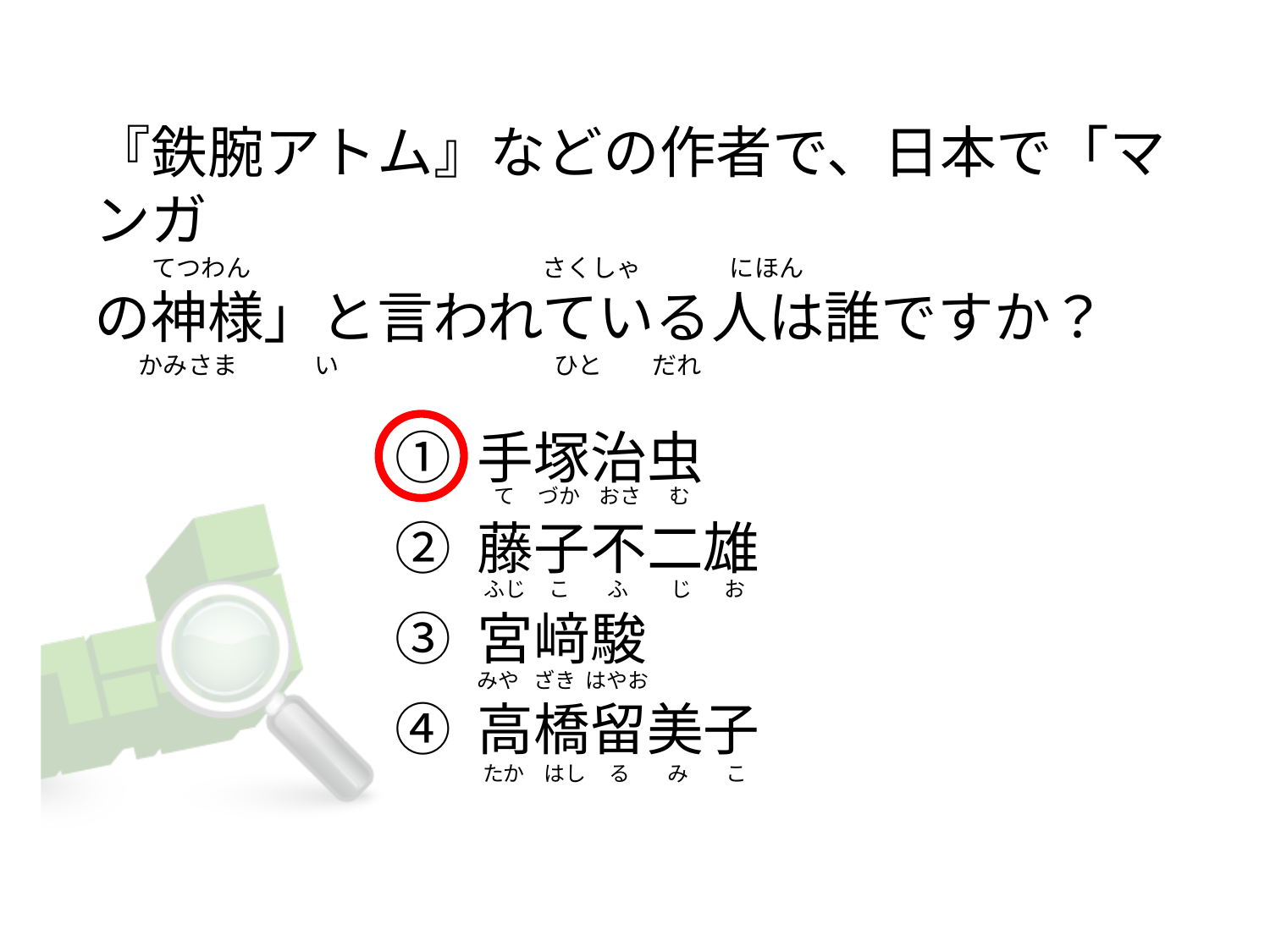

# 『鉄腕アトム』などの作者で、日本で「マンガ 　      てつわん                                                     さくしゃ                にほん の神様」と言われている人は誰ですか？         かみさま              い                                       ひと         だれ

① 手塚治虫
② 藤子不二雄
③ 宮﨑駿
④ 高橋留美子
  て     づか    おさ      む
 ふじ     こ        ふ         じ       お
みや   ざき  はやお
 たか    はし     る        み        こ